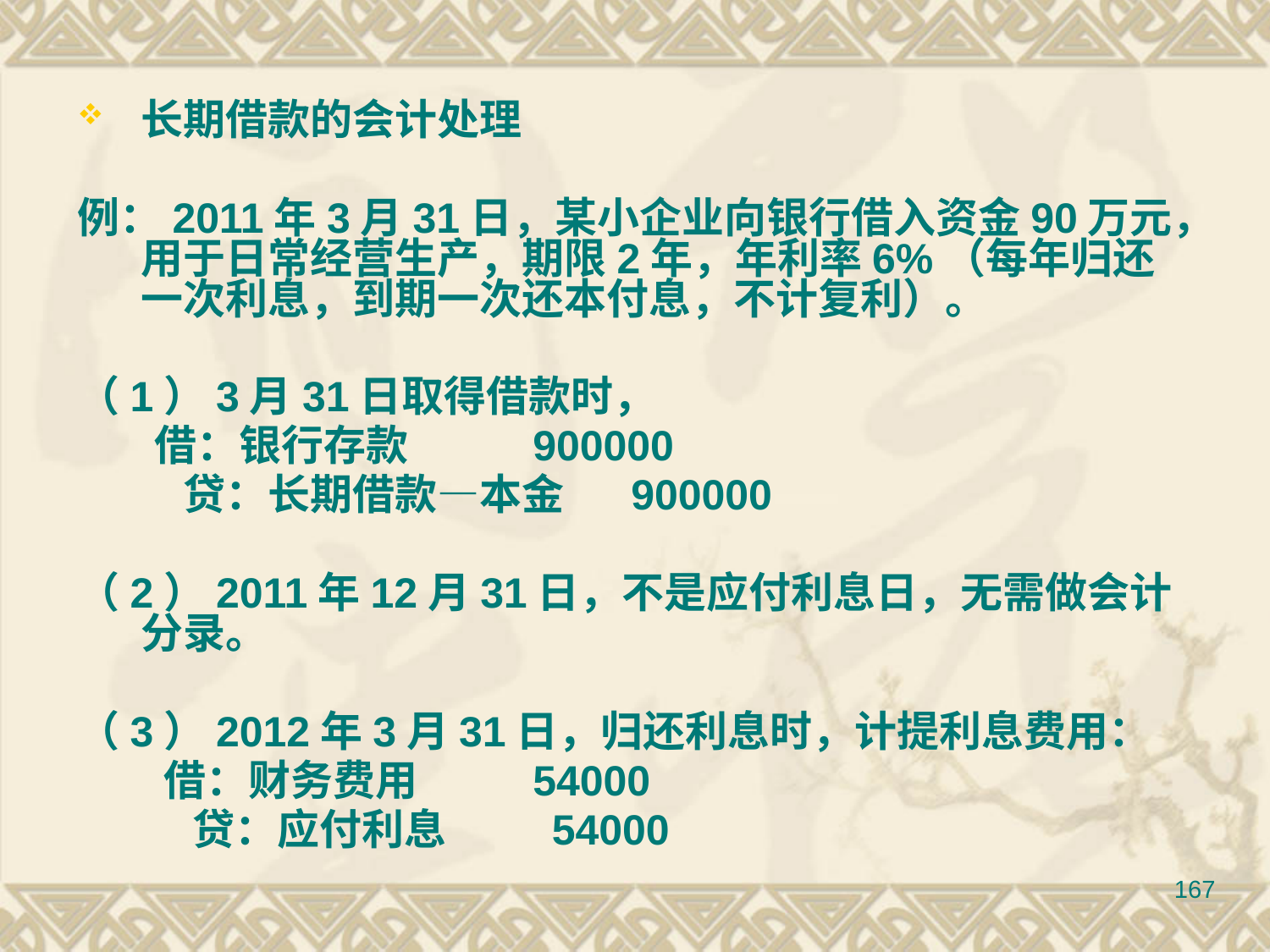

长期借款的会计处理

例：2011年3月31日，某小企业向银行借入资金90万元，用于日常经营生产，期限2年，年利率6%（每年归还一次利息，到期一次还本付息，不计复利）。

（1）3月31日取得借款时，
       借：银行存款            900000
          贷：长期借款—本金      900000

（2）2011年12月31日，不是应付利息日，无需做会计分录。

（3）2012年3月31日，归还利息时，计提利息费用：
        借：财务费用           54000
           贷：应付利息          54000
167